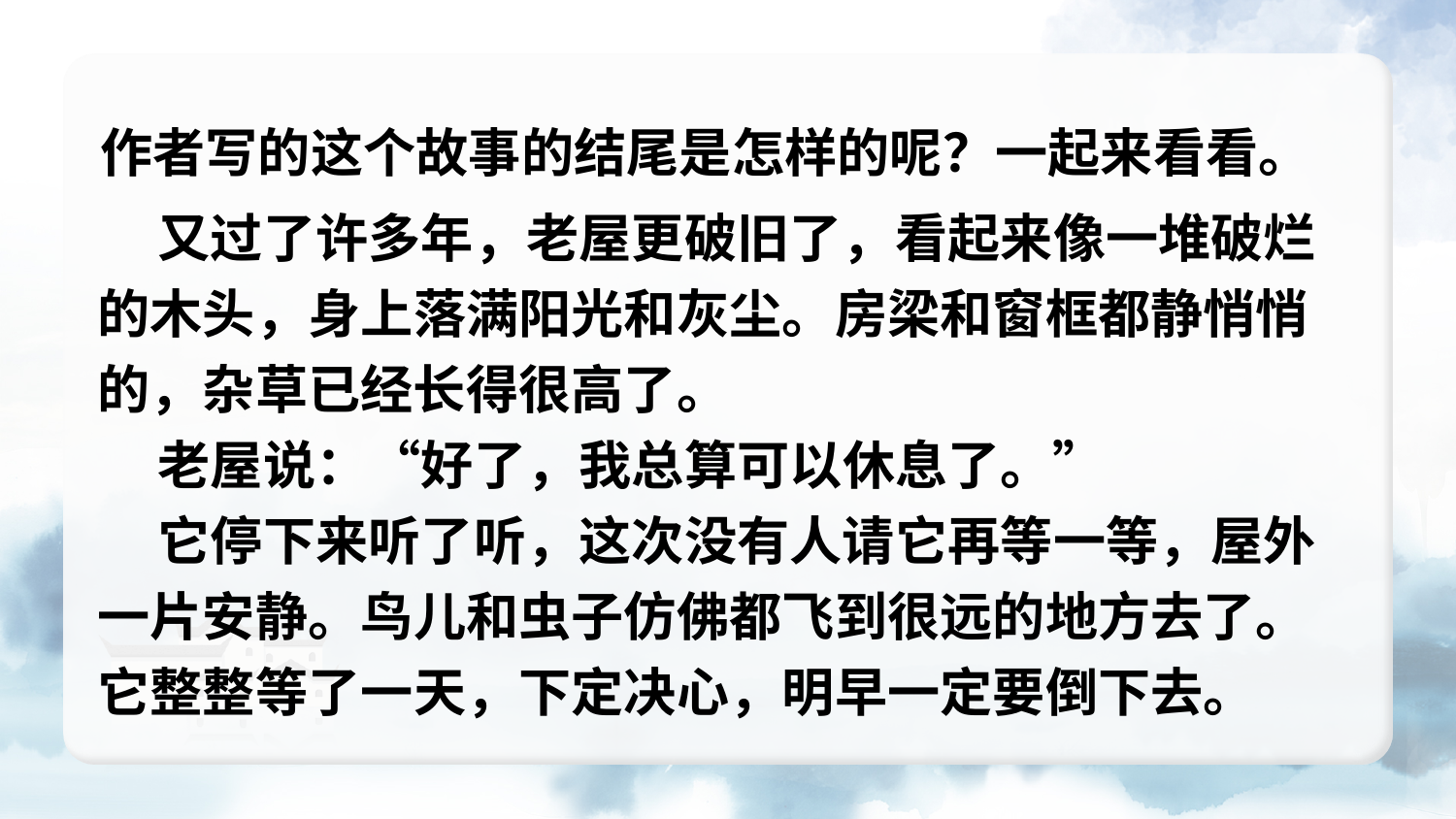

作者写的这个故事的结尾是怎样的呢？一起来看看。
    又过了许多年，老屋更破旧了，看起来像一堆破烂的木头，身上落满阳光和灰尘。房梁和窗框都静悄悄的，杂草已经长得很高了。
    老屋说：“好了，我总算可以休息了。”
    它停下来听了听，这次没有人请它再等一等，屋外一片安静。鸟儿和虫子仿佛都飞到很远的地方去了。它整整等了一天，下定决心，明早一定要倒下去。